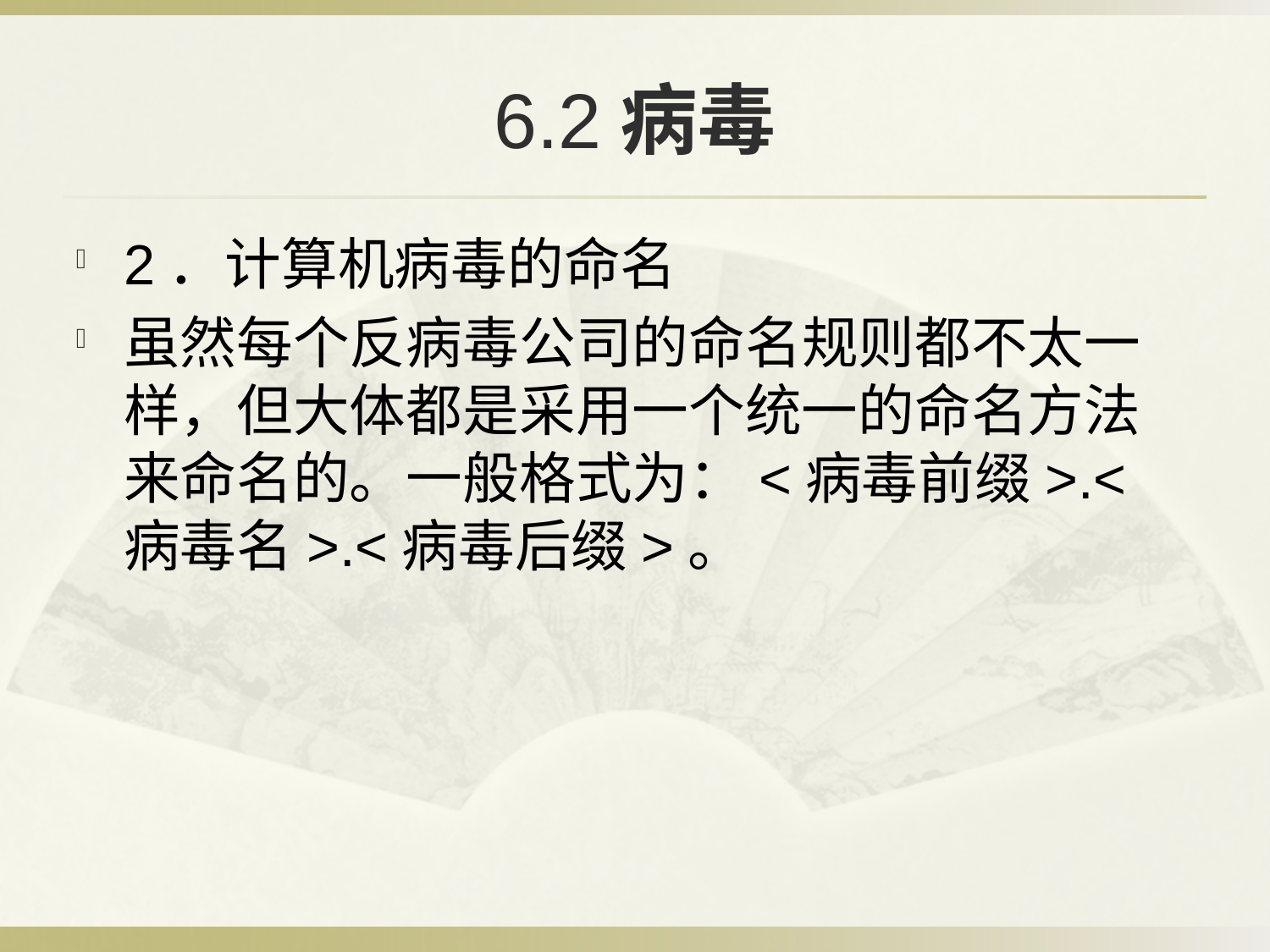

# 6.2病毒
2．计算机病毒的命名
虽然每个反病毒公司的命名规则都不太一样，但大体都是采用一个统一的命名方法来命名的。一般格式为：<病毒前缀>.<病毒名>.<病毒后缀>。